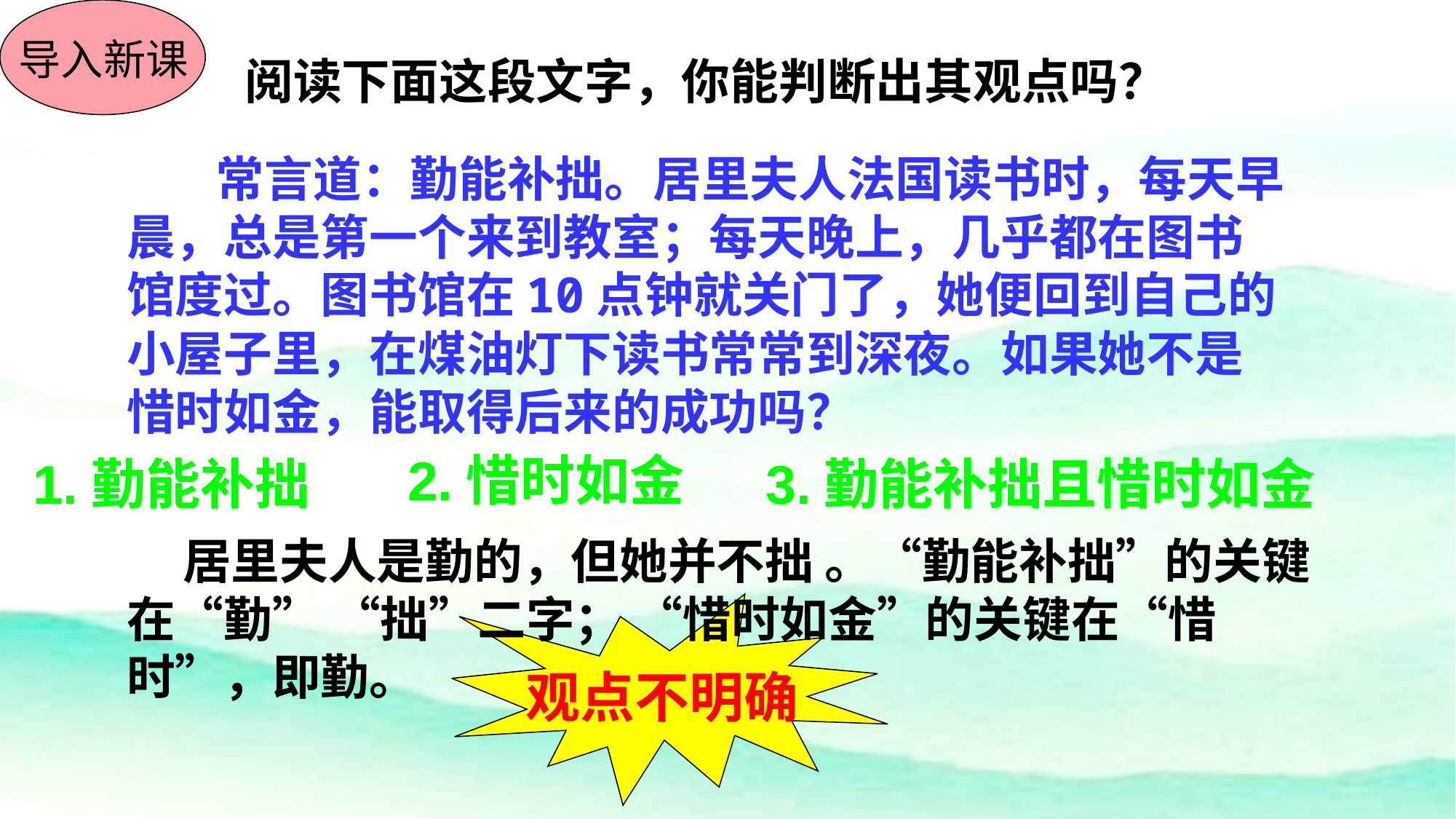

导入新课
阅读下面这段文字，你能判断出其观点吗？
       常言道：勤能补拙。居里夫人法国读书时，每天早晨，总是第一个来到教室；每天晚上，几乎都在图书馆度过。图书馆在10点钟就关门了，她便回到自己的小屋子里，在煤油灯下读书常常到深夜。如果她不是惜时如金，能取得后来的成功吗？
2.惜时如金
1.勤能补拙
3.勤能补拙且惜时如金
    居里夫人是勤的，但她并不拙 。“勤能补拙”的关键在“勤” “拙”二字； “惜时如金”的关键在“惜时”，即勤。

观点不明确